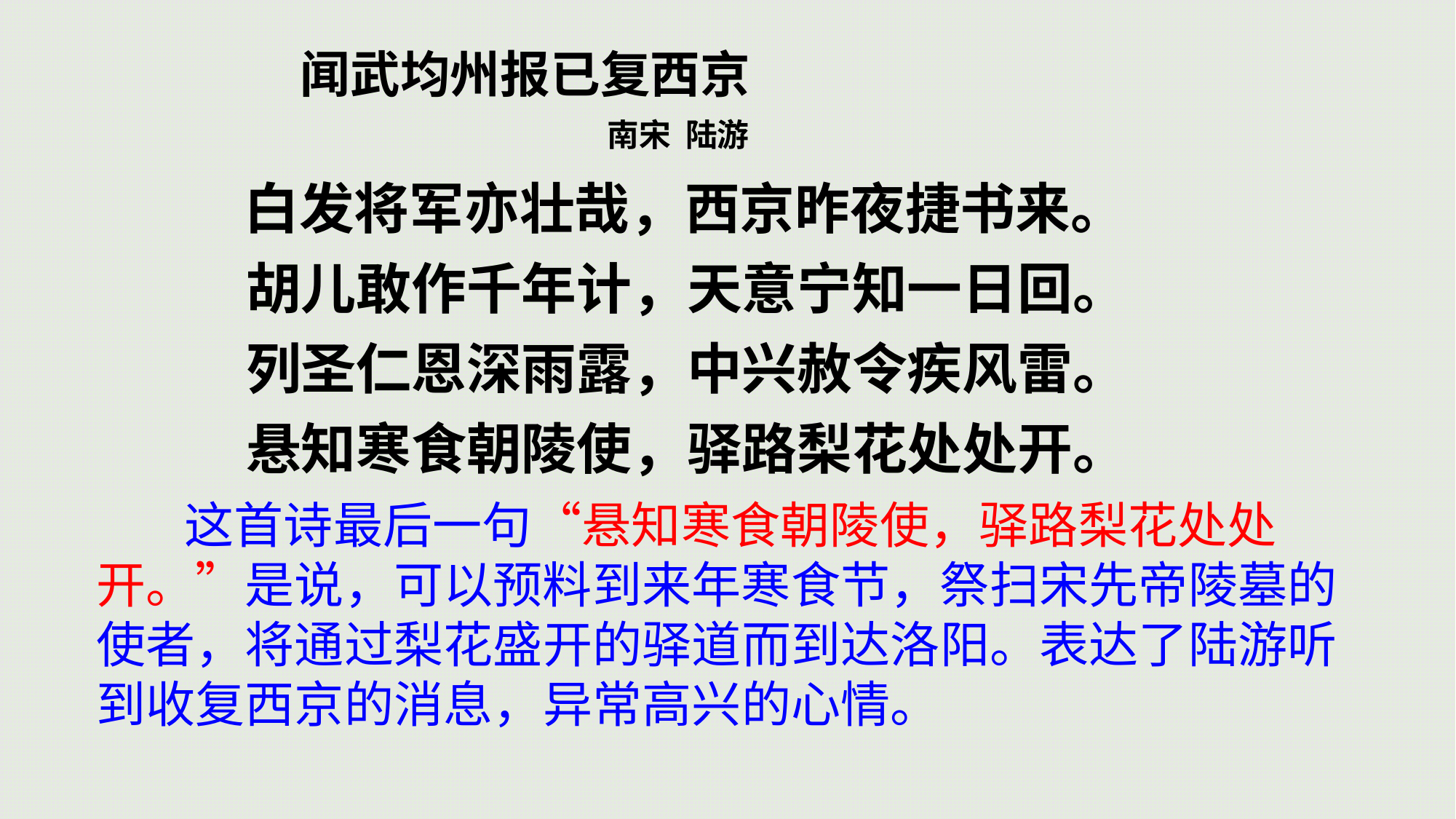

# 闻武均州报已复西京 南宋  陆游

           白发将军亦壮哉，西京昨夜捷书来。
           胡儿敢作千年计，天意宁知一日回。
           列圣仁恩深雨露，中兴赦令疾风雷。
           悬知寒食朝陵使，驿路梨花处处开。
       这首诗最后一句“悬知寒食朝陵使，驿路梨花处处开。”是说，可以预料到来年寒食节，祭扫宋先帝陵墓的使者，将通过梨花盛开的驿道而到达洛阳。表达了陆游听到收复西京的消息，异常高兴的心情。